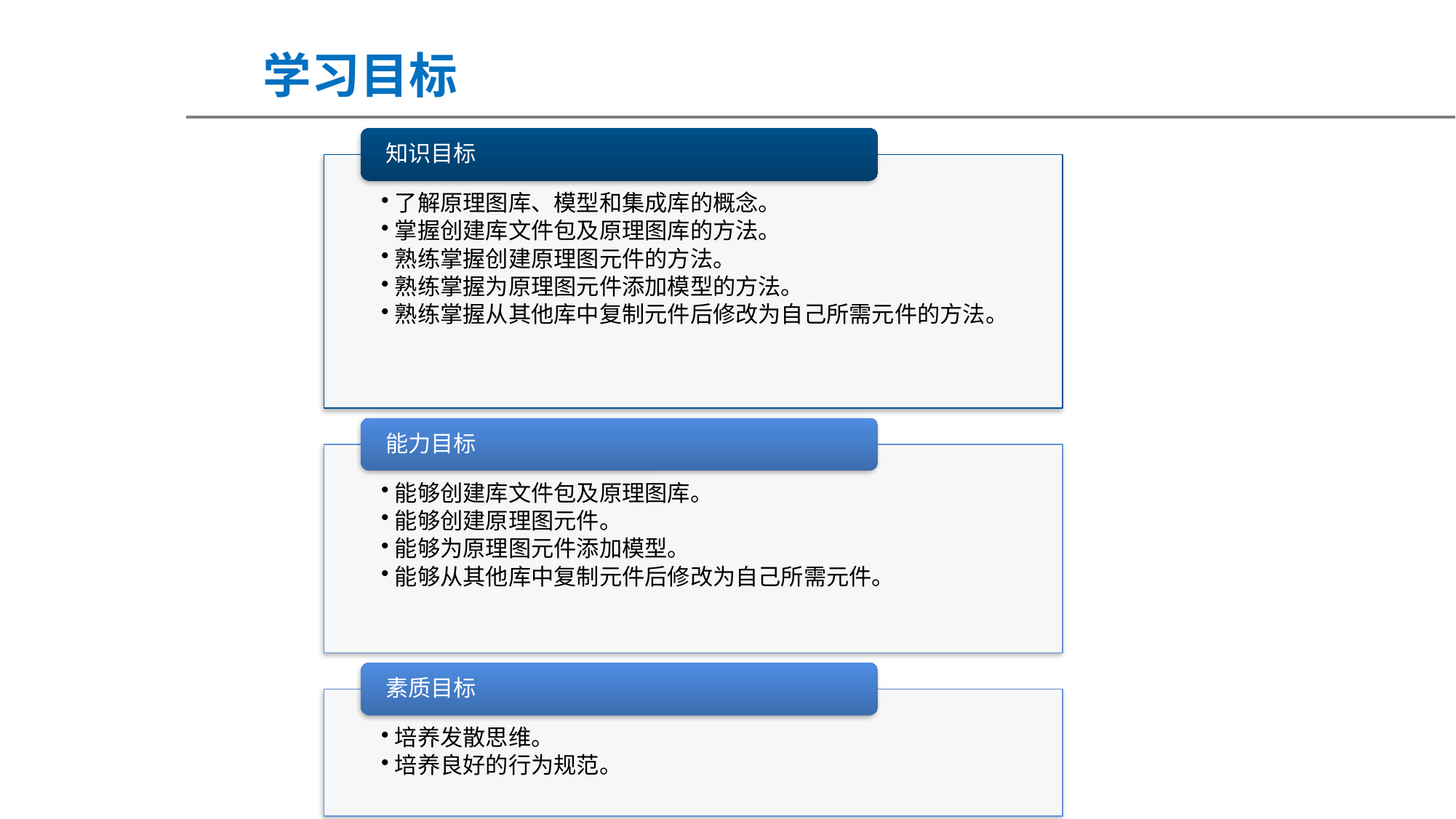

学习目标
了解原理图库、模型和集成库的概念。
掌握创建库文件包及原理图库的方法。
熟练掌握创建原理图元件的方法。
熟练掌握为原理图元件添加模型的方法。
熟练掌握从其他库中复制元件后修改为自己所需元件的方法。
知识目标
能够创建库文件包及原理图库。
能够创建原理图元件。
能够为原理图元件添加模型。
能够从其他库中复制元件后修改为自己所需元件。
能力目标
培养发散思维。
培养良好的行为规范。
素质目标